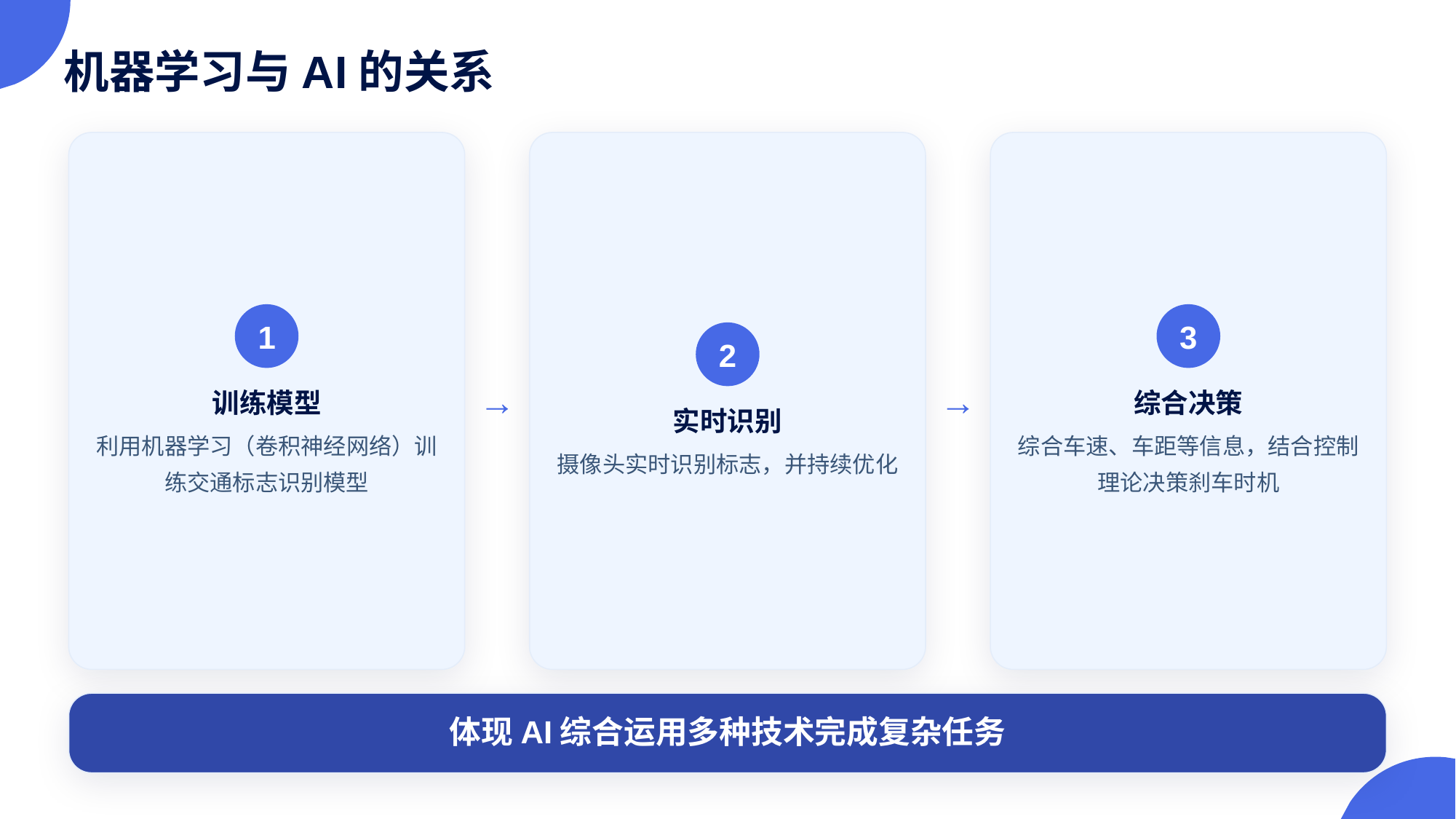

机器学习与AI的关系

1
3

2
→
→
训练模型
综合决策
实时识别
利用机器学习（卷积神经网络）训练交通标志识别模型
综合车速、车距等信息，结合控制理论决策刹车时机
摄像头实时识别标志，并持续优化

体现AI综合运用多种技术完成复杂任务